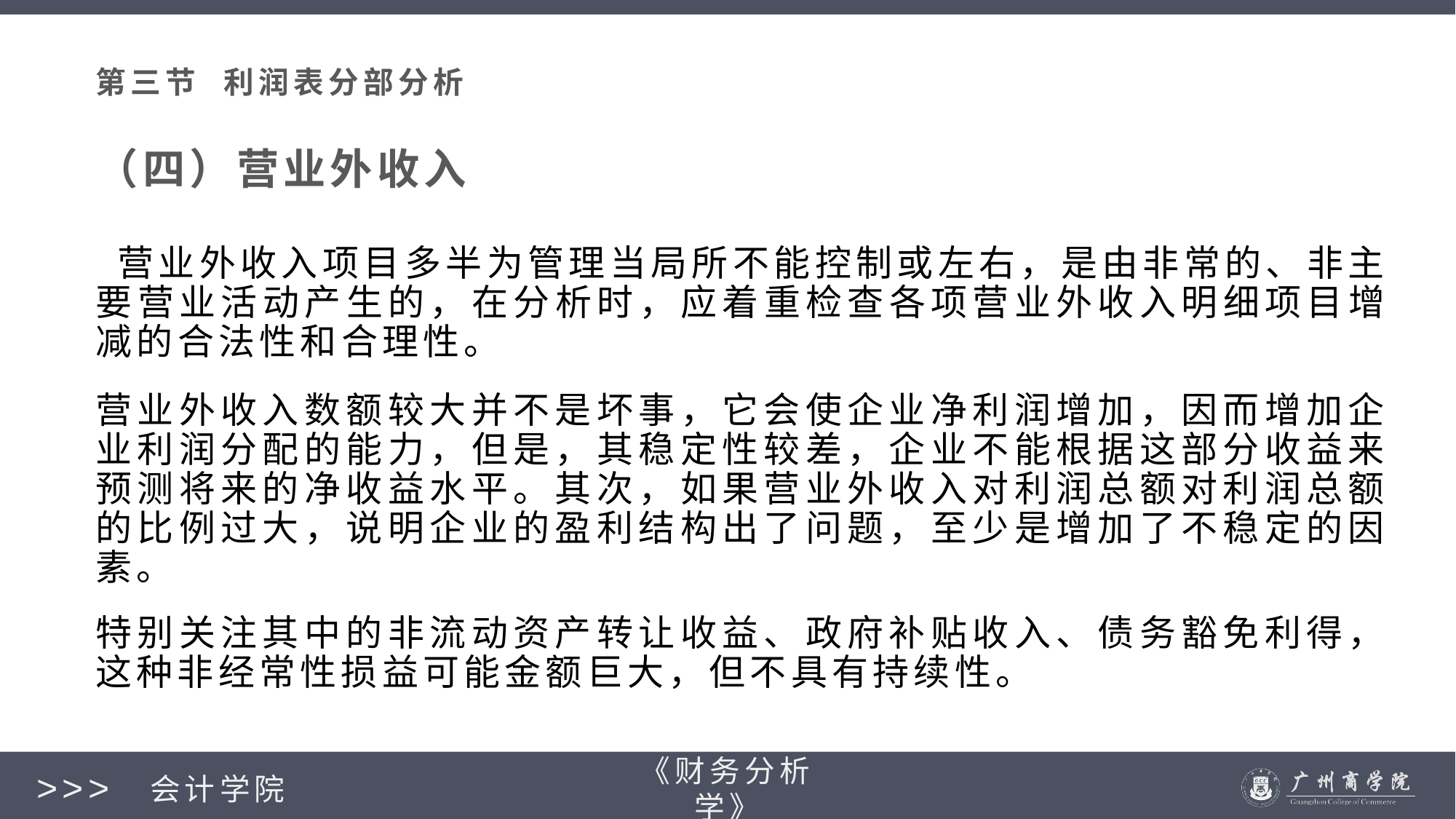

第三节  利润表分部分析
（四）营业外收入
 营业外收入项目多半为管理当局所不能控制或左右，是由非常的、非主要营业活动产生的，在分析时，应着重检查各项营业外收入明细项目增减的合法性和合理性。
营业外收入数额较大并不是坏事，它会使企业净利润增加，因而增加企业利润分配的能力，但是，其稳定性较差，企业不能根据这部分收益来预测将来的净收益水平。其次，如果营业外收入对利润总额对利润总额的比例过大，说明企业的盈利结构出了问题，至少是增加了不稳定的因素。
特别关注其中的非流动资产转让收益、政府补贴收入、债务豁免利得，这种非经常性损益可能金额巨大，但不具有持续性。